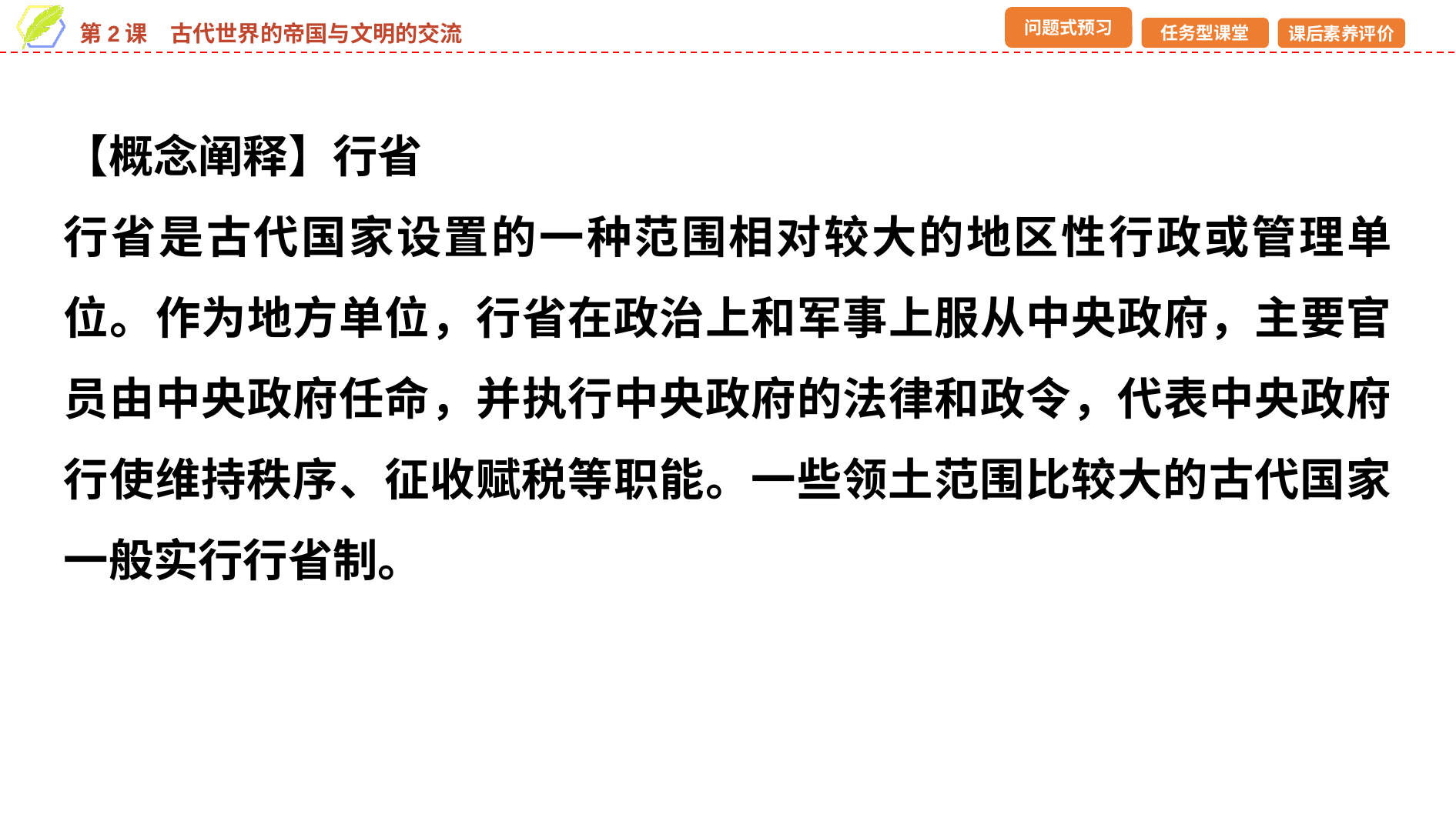

【概念阐释】行省
行省是古代国家设置的一种范围相对较大的地区性行政或管理单位。作为地方单位，行省在政治上和军事上服从中央政府，主要官员由中央政府任命，并执行中央政府的法律和政令，代表中央政府行使维持秩序、征收赋税等职能。一些领土范围比较大的古代国家一般实行行省制。